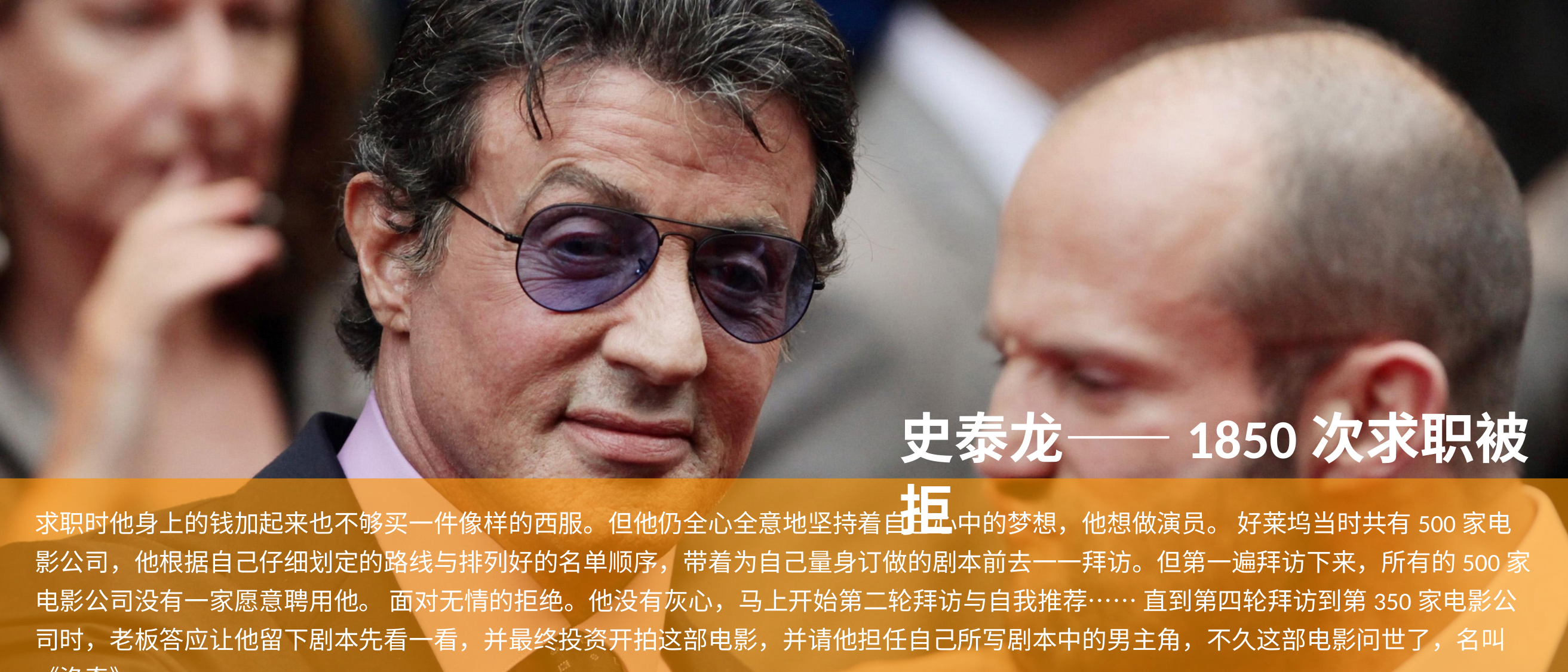

史泰龙——1850次求职被拒

求职时他身上的钱加起来也不够买一件像样的西服。但他仍全心全意地坚持着自己心中的梦想，他想做演员。 好莱坞当时共有500家电影公司，他根据自己仔细划定的路线与排列好的名单顺序，带着为自己量身订做的剧本前去一一拜访。但第一遍拜访下来，所有的500家电影公司没有一家愿意聘用他。 面对无情的拒绝。他没有灰心，马上开始第二轮拜访与自我推荐…… 直到第四轮拜访到第350家电影公司时，老板答应让他留下剧本先看一看，并最终投资开拍这部电影，并请他担任自己所写剧本中的男主角，不久这部电影问世了，名叫《洛奇》。